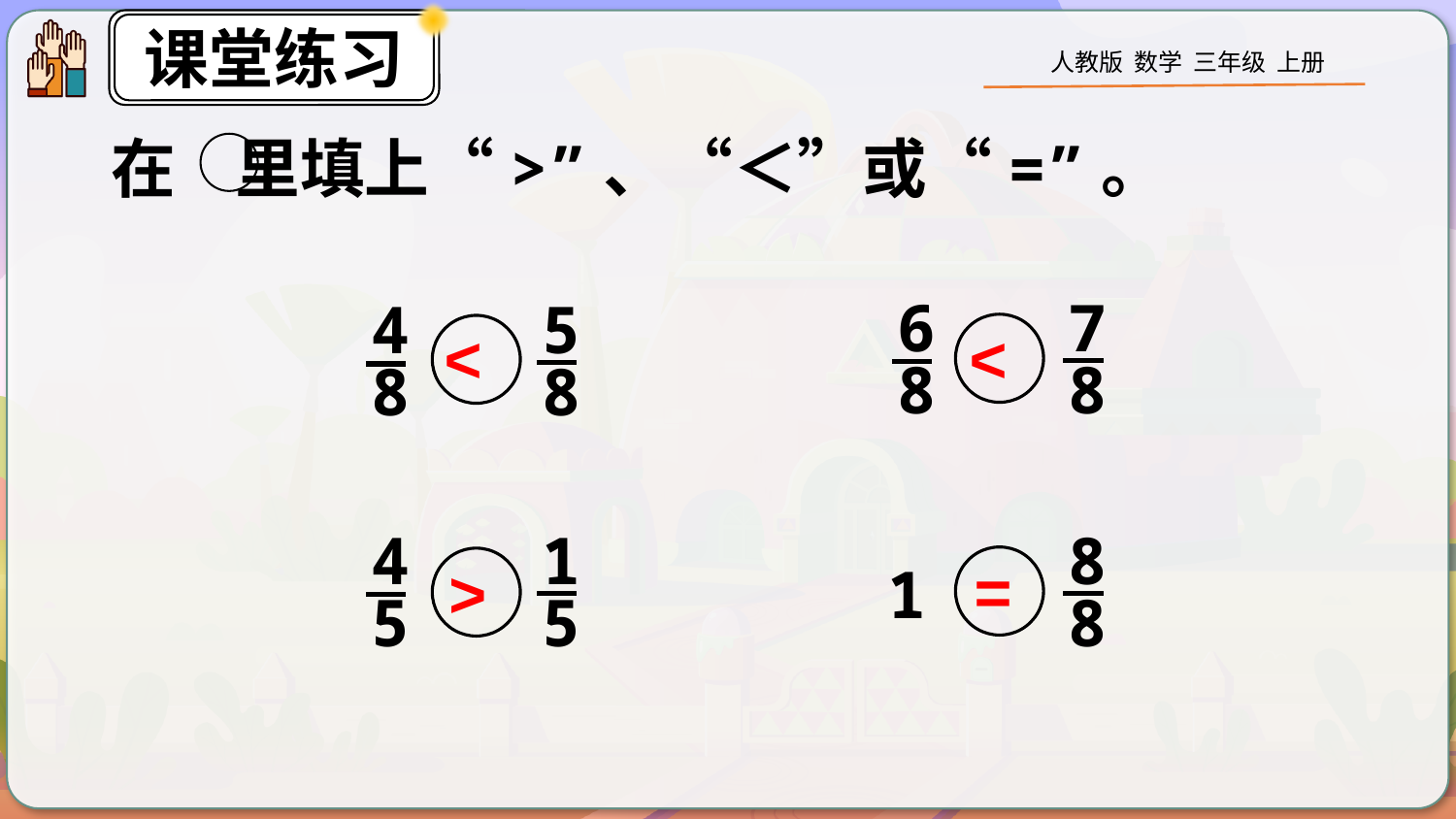

在    里填上“>”、“＜”或“=”。

6
8
7
8
4
8
5
8
<
<

4
5
1
5
8
8
=
>
1